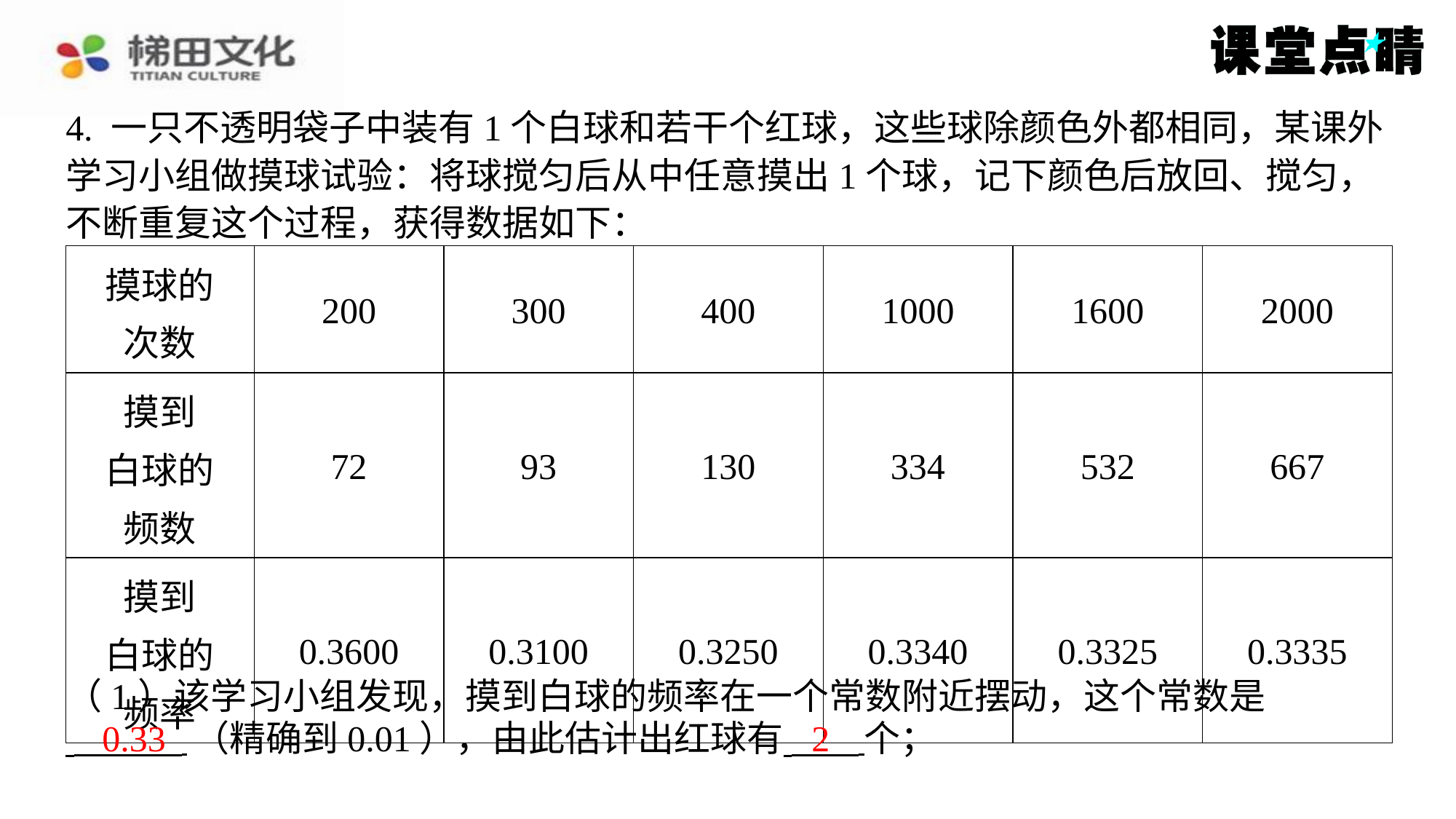

4. 一只不透明袋子中装有1个白球和若干个红球，这些球除颜色外都相同，某课外
学习小组做摸球试验：将球搅匀后从中任意摸出1个球，记下颜色后放回、搅匀，
不断重复这个过程，获得数据如下：
| 摸球的 次数 | 200 | 300 | 400 | 1000 | 1600 | 2000 |
| --- | --- | --- | --- | --- | --- | --- |
| 摸到 白球的 频数 | 72 | 93 | 130 | 334 | 532 | 667 |
| 摸到 白球的 频率 | 0.3600 | 0.3100 | 0.3250 | 0.3340 | 0.3325 | 0.3335 |
（1）该学习小组发现，摸到白球的频率在一个常数附近摆动，这个常数是
0.33
2
                  （精确到0.01），由此估计出红球有            个；